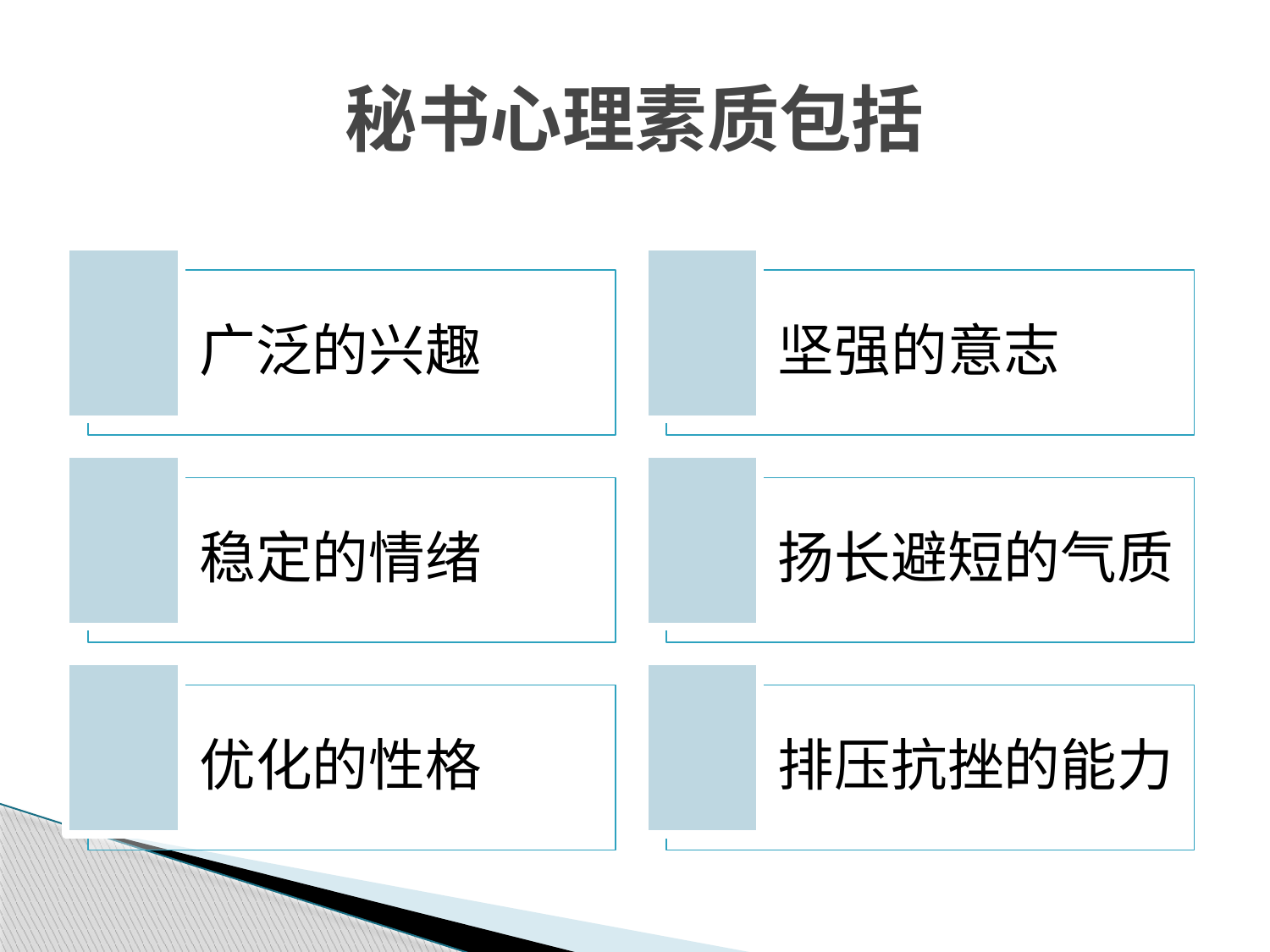

# 秘书心理素质包括

广泛的兴趣
坚强的意志
稳定的情绪
扬长避短的气质
优化的性格
排压抗挫的能力